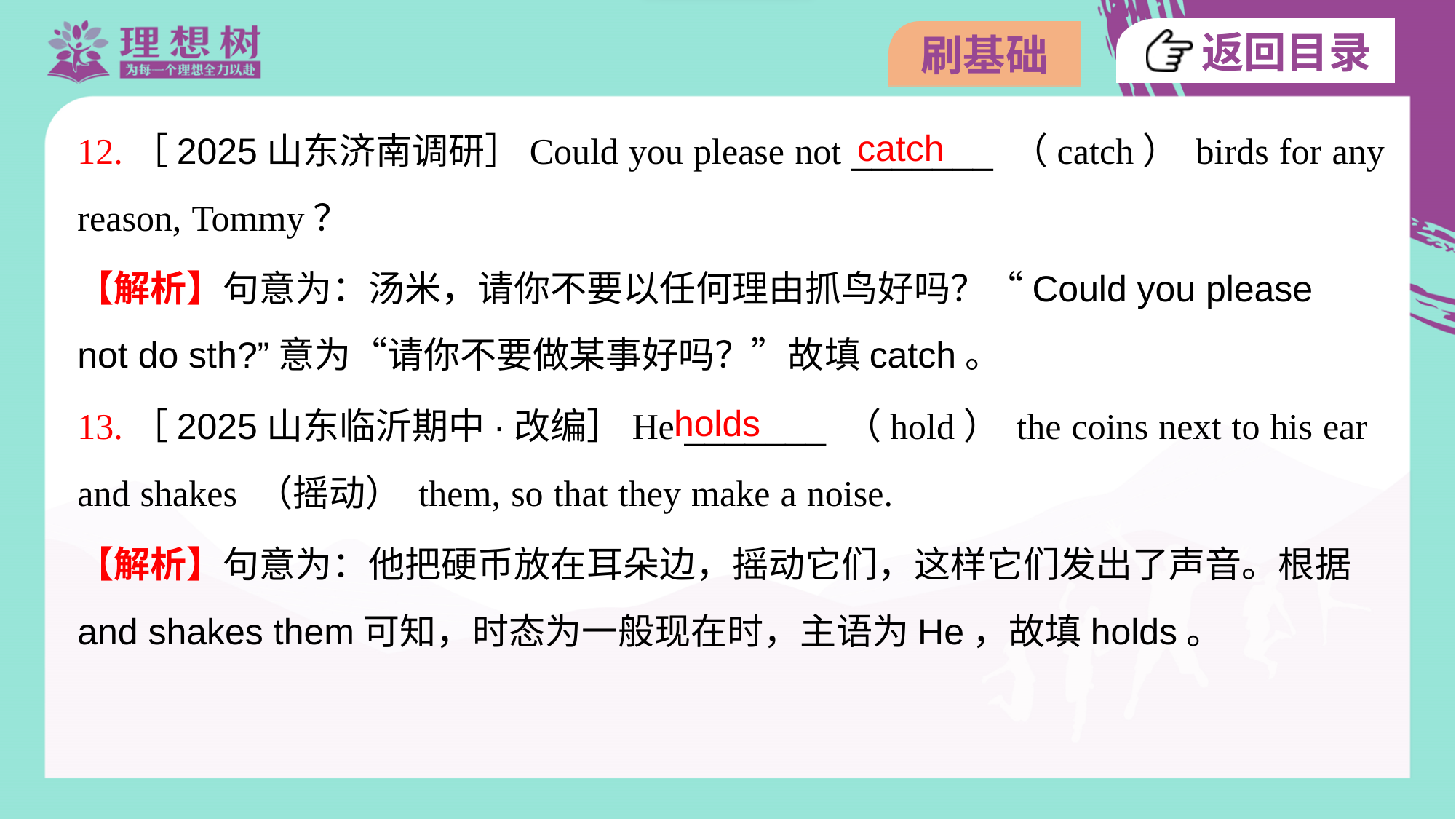

catch
12.［2025山东济南调研］Could you please not _______ （catch） birds for any
reason, Tommy？
【解析】句意为：汤米，请你不要以任何理由抓鸟好吗？“Could you please
not do sth?”意为“请你不要做某事好吗？”故填catch。
holds
13.［2025山东临沂期中·改编］He _______ （hold） the coins next to his ear
and shakes （摇动） them, so that they make a noise.
【解析】句意为：他把硬币放在耳朵边，摇动它们，这样它们发出了声音。根据
and shakes them可知，时态为一般现在时，主语为He，故填holds。